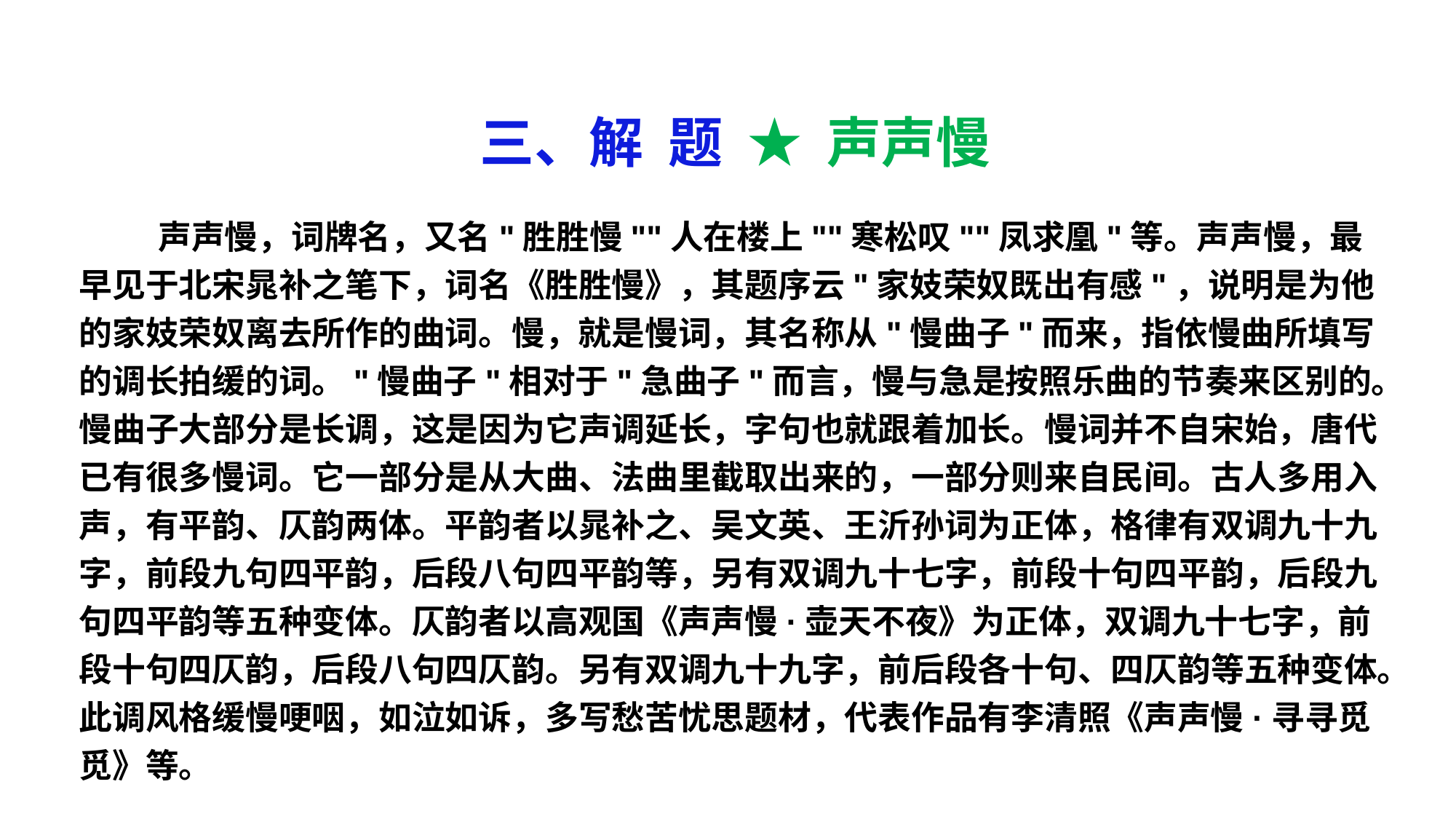

三、解  题  ★  声声慢
        声声慢，词牌名，又名"胜胜慢""人在楼上""寒松叹""凤求凰"等。声声慢，最早见于北宋晁补之笔下，词名《胜胜慢》，其题序云"家妓荣奴既出有感"，说明是为他的家妓荣奴离去所作的曲词。慢，就是慢词，其名称从"慢曲子"而来，指依慢曲所填写的调长拍缓的词。"慢曲子"相对于"急曲子"而言，慢与急是按照乐曲的节奏来区别的。慢曲子大部分是长调，这是因为它声调延长，字句也就跟着加长。慢词并不自宋始，唐代已有很多慢词。它一部分是从大曲、法曲里截取出来的，一部分则来自民间。古人多用入声，有平韵、仄韵两体。平韵者以晁补之、吴文英、王沂孙词为正体，格律有双调九十九字，前段九句四平韵，后段八句四平韵等，另有双调九十七字，前段十句四平韵，后段九句四平韵等五种变体。仄韵者以高观国《声声慢·壶天不夜》为正体，双调九十七字，前段十句四仄韵，后段八句四仄韵。另有双调九十九字，前后段各十句、四仄韵等五种变体。此调风格缓慢哽咽，如泣如诉，多写愁苦忧思题材，代表作品有李清照《声声慢·寻寻觅觅》等。